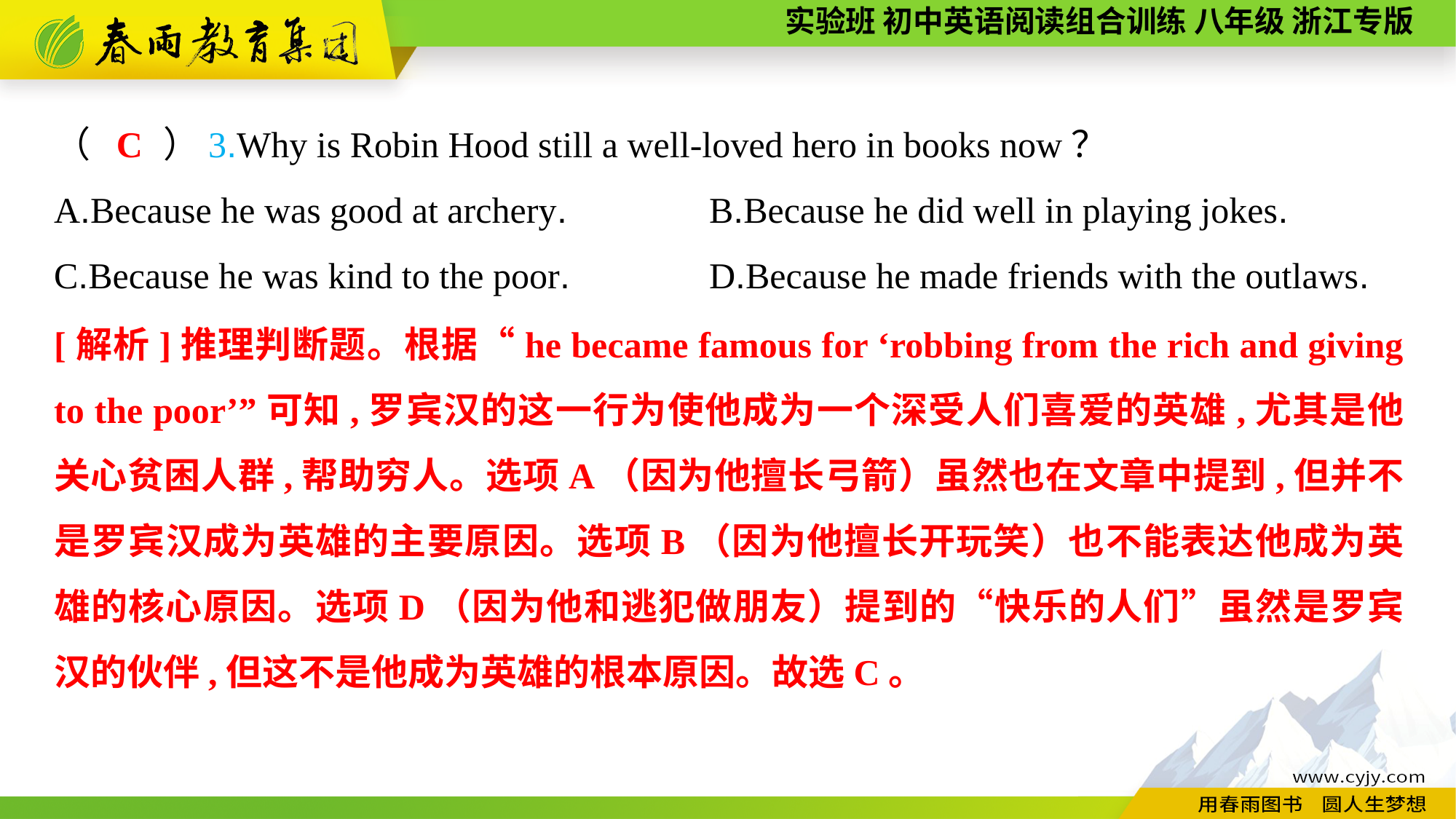

C
（　　）3.Why is Robin Hood still a well-loved hero in books now？
A.Because he was good at archery.		B.Because he did well in playing jokes.
C.Because he was kind to the poor.		D.Because he made friends with the outlaws.
[解析]推理判断题。根据“he became famous for ‘robbing from the rich and giving to the poor’”可知,罗宾汉的这一行为使他成为一个深受人们喜爱的英雄,尤其是他关心贫困人群,帮助穷人。选项A（因为他擅长弓箭）虽然也在文章中提到,但并不是罗宾汉成为英雄的主要原因。选项B（因为他擅长开玩笑）也不能表达他成为英雄的核心原因。选项D（因为他和逃犯做朋友）提到的“快乐的人们”虽然是罗宾汉的伙伴,但这不是他成为英雄的根本原因。故选C。